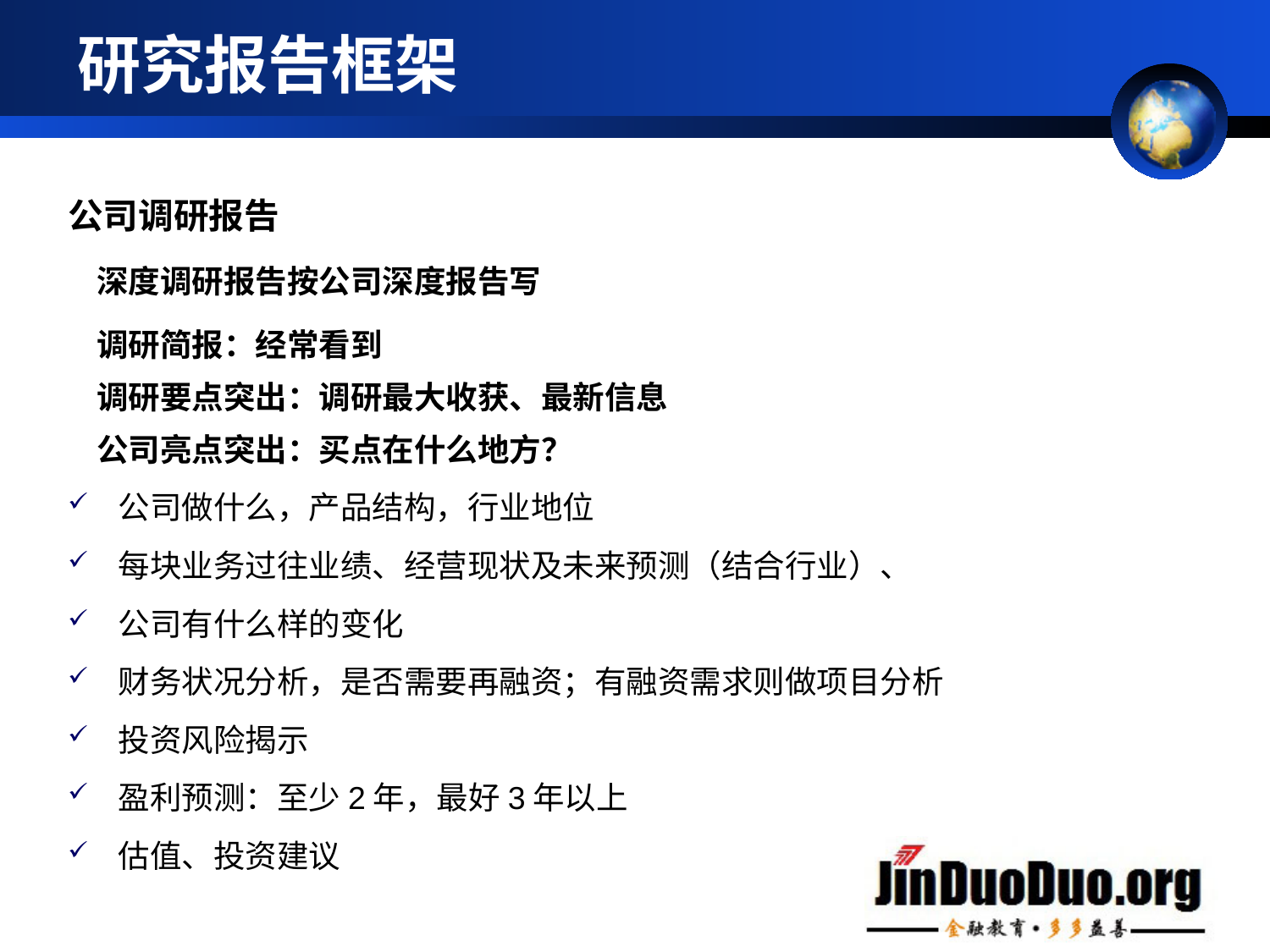

# 研究报告框架
公司调研报告
   深度调研报告按公司深度报告写
   调研简报：经常看到
   调研要点突出：调研最大收获、最新信息
   公司亮点突出：买点在什么地方？
公司做什么，产品结构，行业地位
每块业务过往业绩、经营现状及未来预测（结合行业）、
公司有什么样的变化
财务状况分析，是否需要再融资；有融资需求则做项目分析
投资风险揭示
盈利预测：至少2年，最好3年以上
估值、投资建议